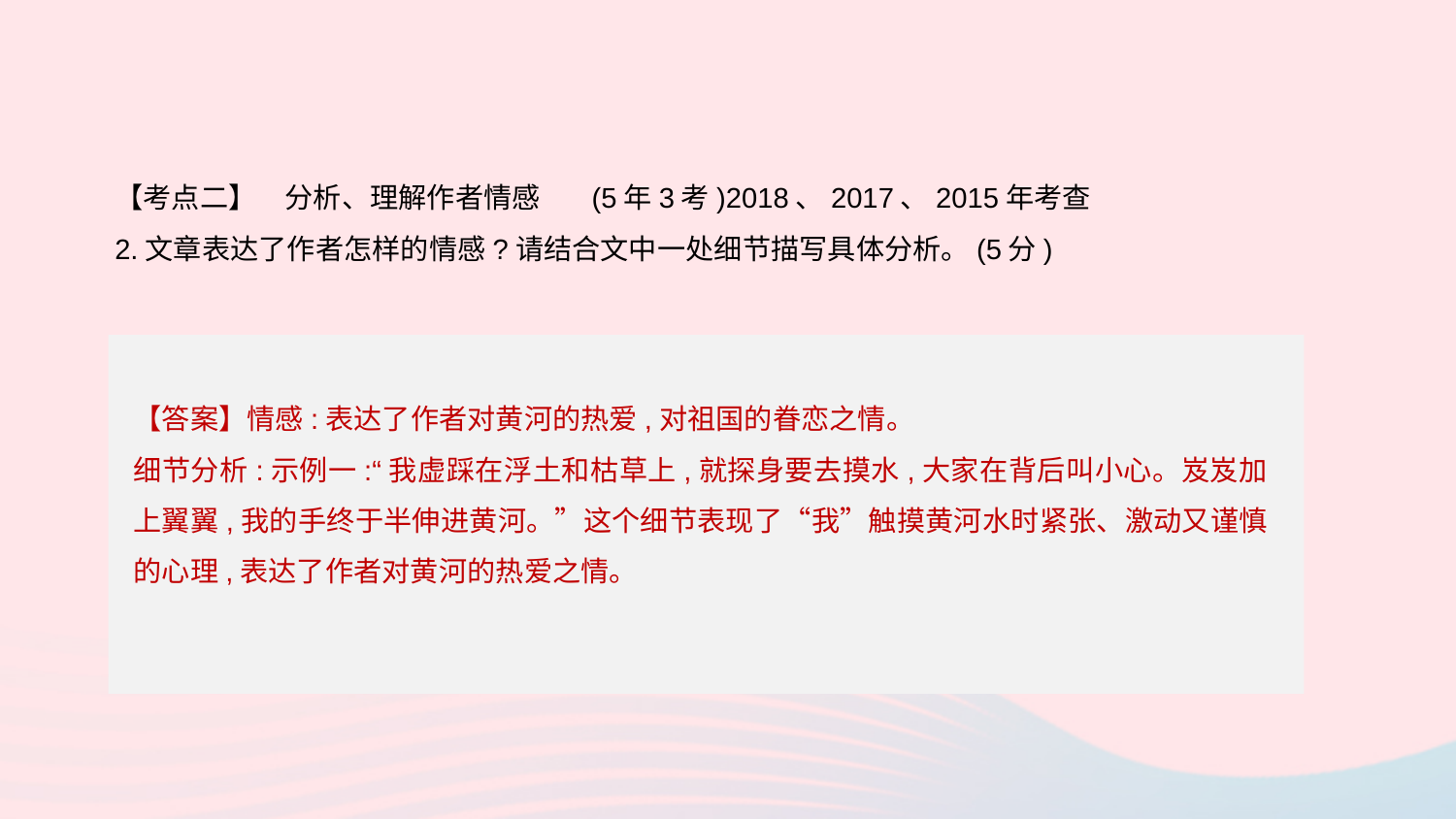

【考点二】　分析、理解作者情感       (5年3考)2018、2017、2015年考查
2.文章表达了作者怎样的情感?请结合文中一处细节描写具体分析。(5分)

【答案】情感:表达了作者对黄河的热爱,对祖国的眷恋之情。
细节分析:示例一:“我虚踩在浮土和枯草上,就探身要去摸水,大家在背后叫小心。岌岌加上翼翼,我的手终于半伸进黄河。”这个细节表现了“我”触摸黄河水时紧张、激动又谨慎的心理,表达了作者对黄河的热爱之情。